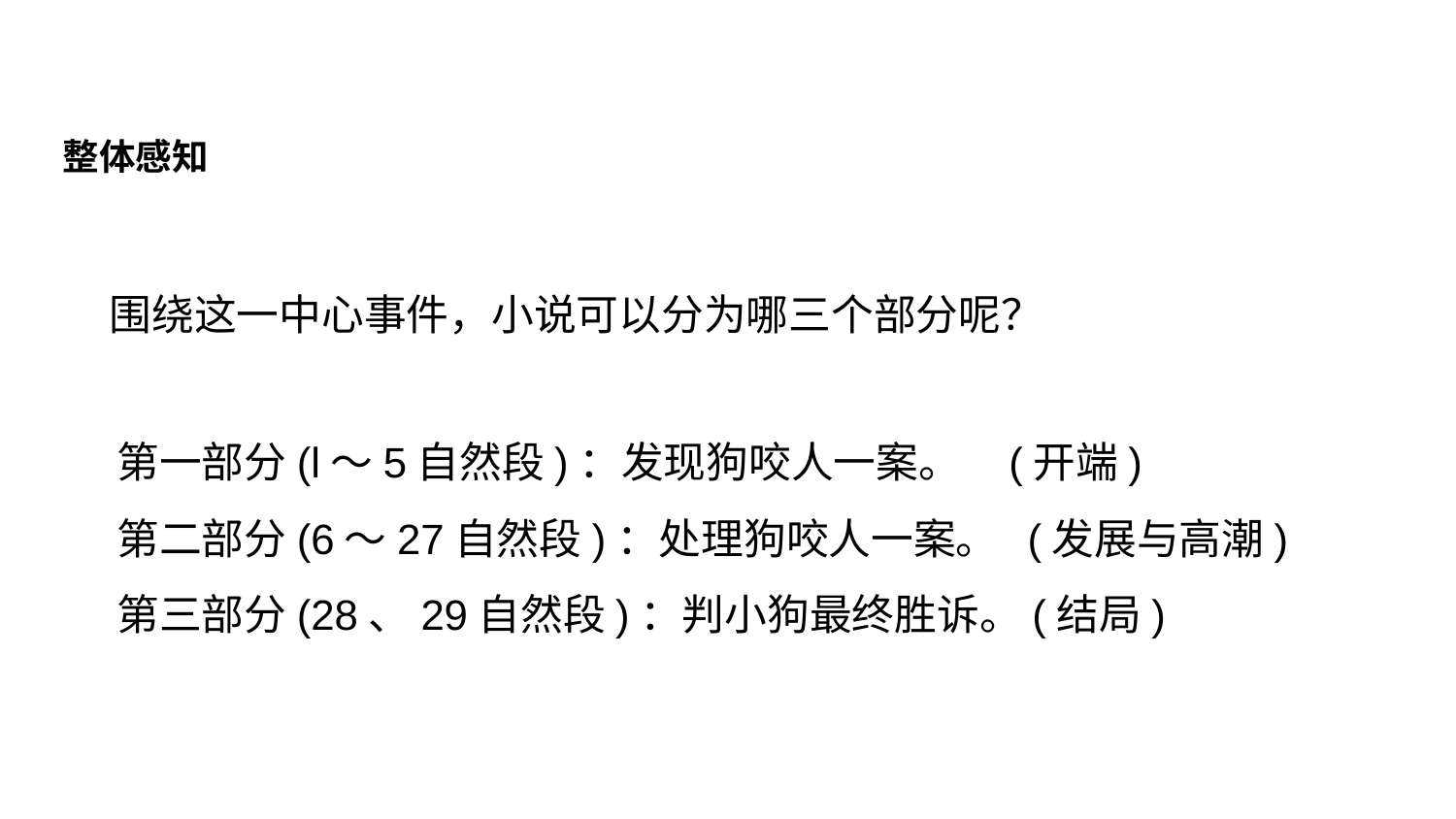

整体感知
围绕这一中心事件，小说可以分为哪三个部分呢？

第一部分(l～5自然段)：发现狗咬人一案。    (开端)
第二部分(6～27自然段)：处理狗咬人一案。  (发展与高潮)
第三部分(28、29自然段)：判小狗最终胜诉。(结局)